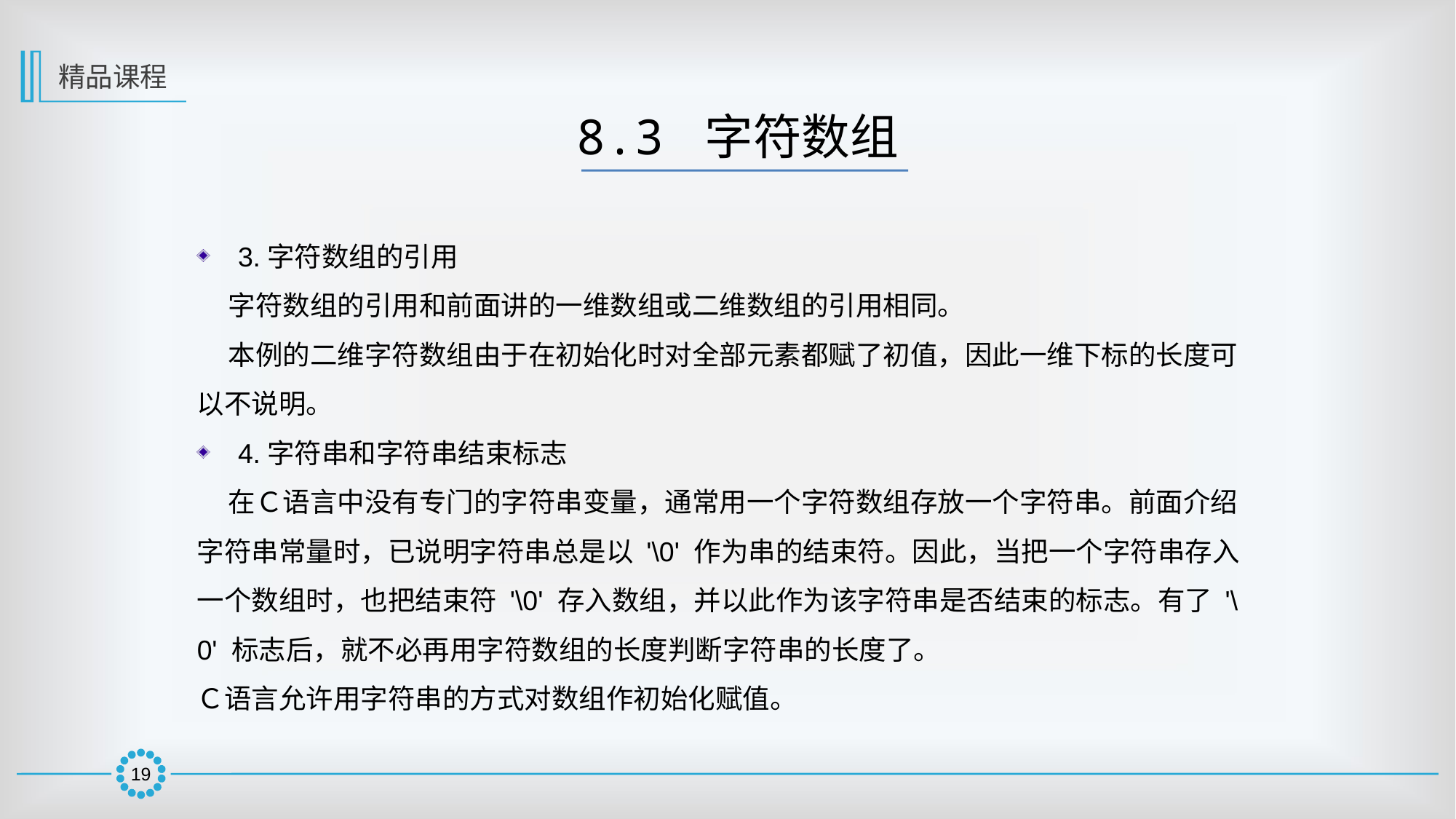

精品课程
8.3 字符数组

3.字符数组的引用
    字符数组的引用和前面讲的一维数组或二维数组的引用相同。
    本例的二维字符数组由于在初始化时对全部元素都赋了初值，因此一维下标的长度可以不说明。
4.字符串和字符串结束标志
    在Ｃ语言中没有专门的字符串变量，通常用一个字符数组存放一个字符串。前面介绍字符串常量时，已说明字符串总是以 '\0' 作为串的结束符。因此，当把一个字符串存入一个数组时，也把结束符 '\0' 存入数组，并以此作为该字符串是否结束的标志。有了 '\0' 标志后，就不必再用字符数组的长度判断字符串的长度了。
Ｃ语言允许用字符串的方式对数组作初始化赋值。

19